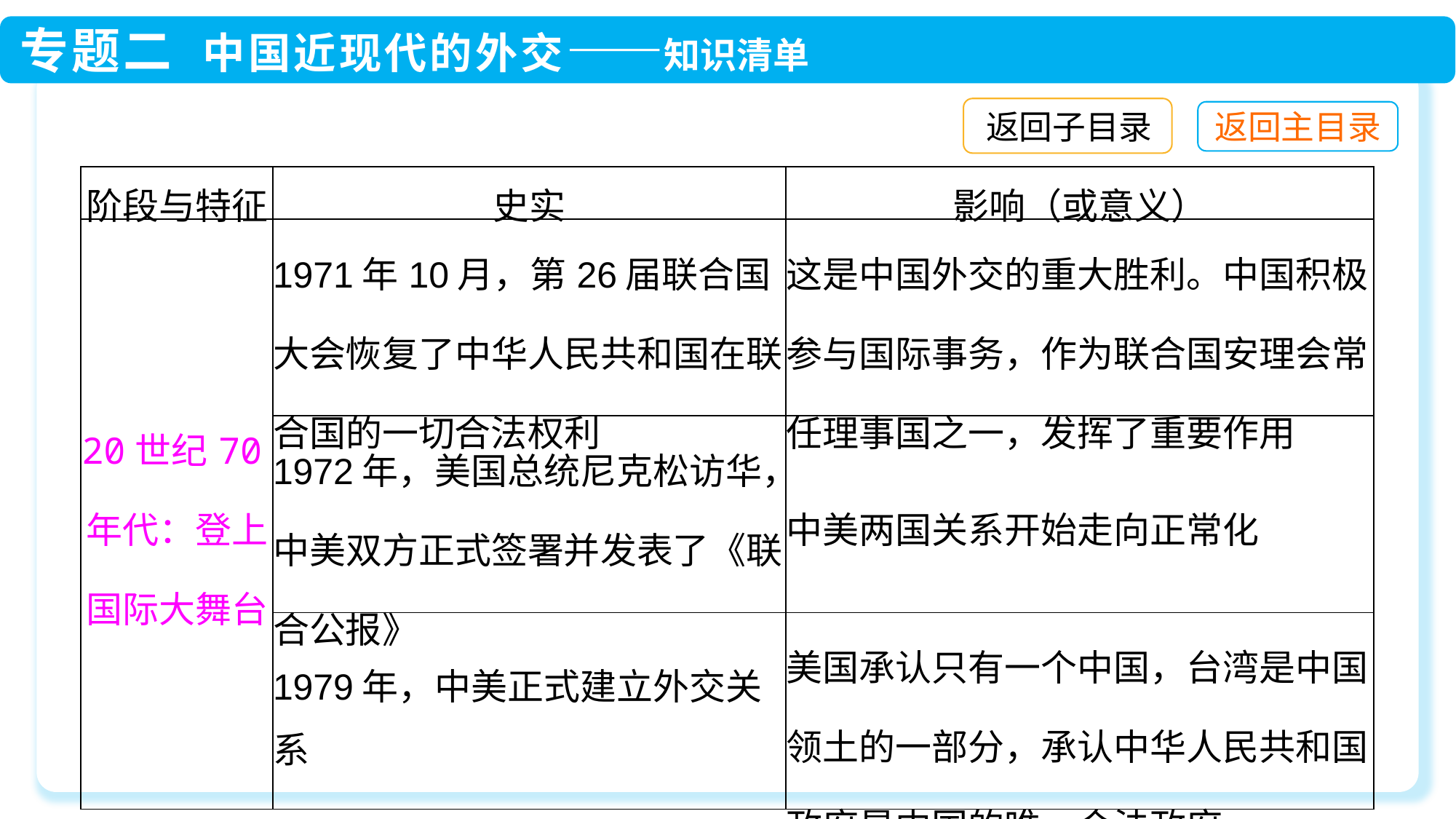

返回子目录
| 阶段与特征 | 史实 | 影响（或意义） |
| --- | --- | --- |
| 20世纪70年代：登上国际大舞台 | 1971年10月，第26届联合国大会恢复了中华人民共和国在联合国的一切合法权利 | 这是中国外交的重大胜利。中国积极参与国际事务，作为联合国安理会常任理事国之一，发挥了重要作用 |
|  | 1972年，美国总统尼克松访华，中美双方正式签署并发表了《联合公报》 | 中美两国关系开始走向正常化 |
|  | 1979年，中美正式建立外交关系 | 美国承认只有一个中国，台湾是中国领土的一部分，承认中华人民共和国政府是中国的唯一合法政府 |